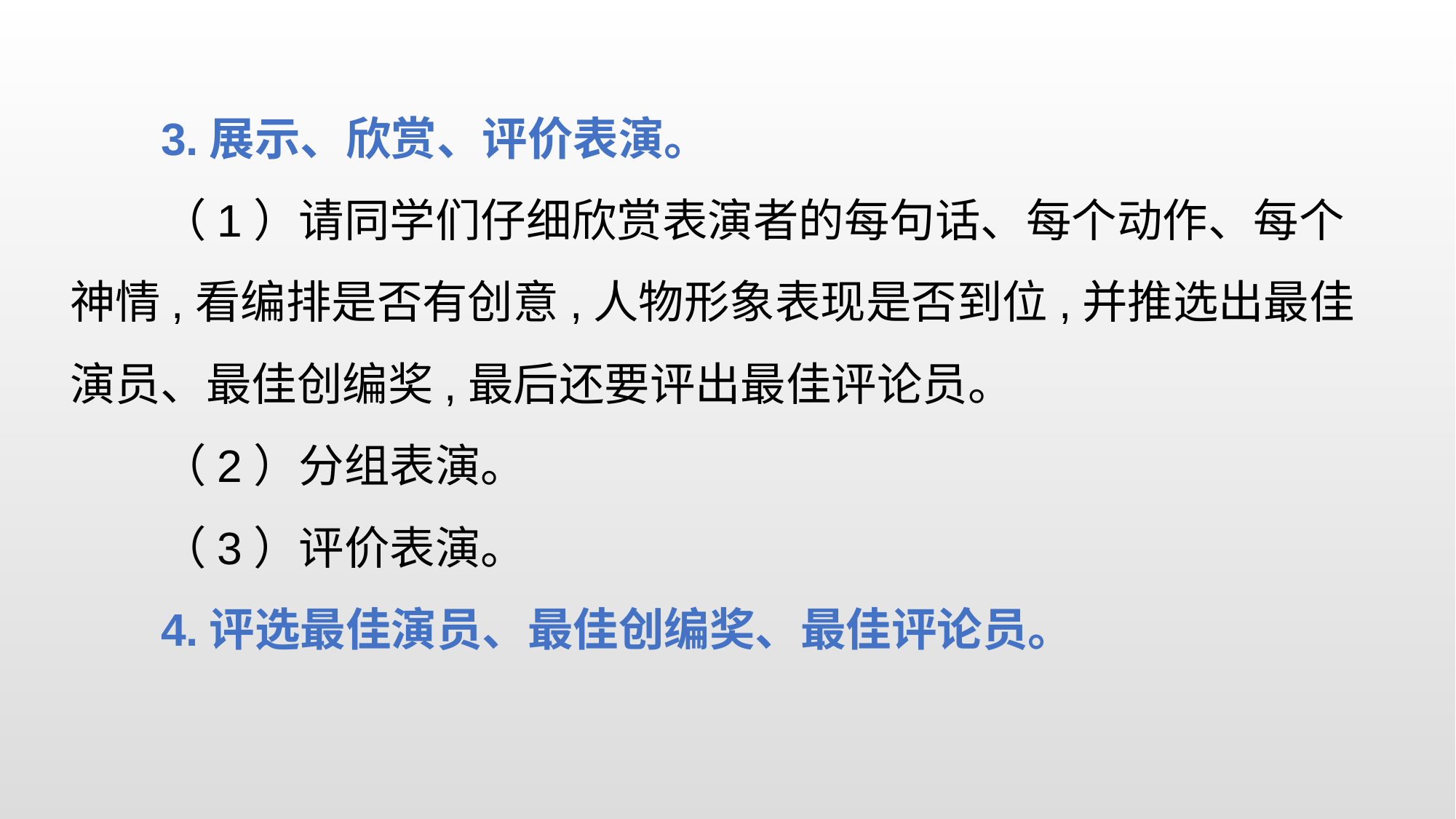

3.展示、欣赏、评价表演。
（1）请同学们仔细欣赏表演者的每句话、每个动作、每个神情,看编排是否有创意,人物形象表现是否到位,并推选出最佳演员、最佳创编奖,最后还要评出最佳评论员。
（2）分组表演。
（3）评价表演。
4.评选最佳演员、最佳创编奖、最佳评论员。